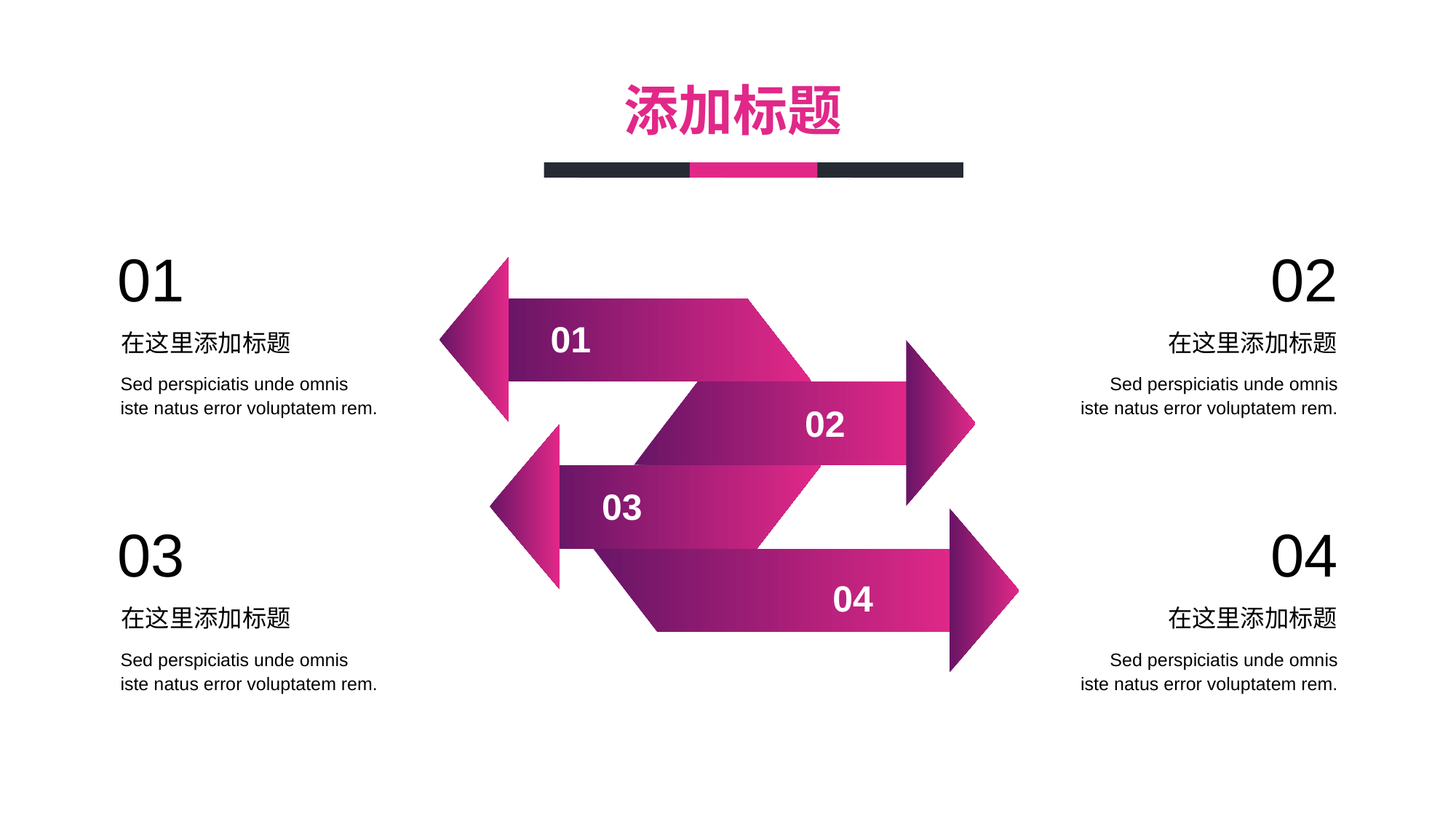

添加标题

01
02

01
在这里添加标题
在这里添加标题
Sed perspiciatis unde omnis iste natus error voluptatem rem.
Sed perspiciatis unde omnis iste natus error voluptatem rem.

02

03
03
04

04
在这里添加标题
在这里添加标题
Sed perspiciatis unde omnis iste natus error voluptatem rem.
Sed perspiciatis unde omnis iste natus error voluptatem rem.